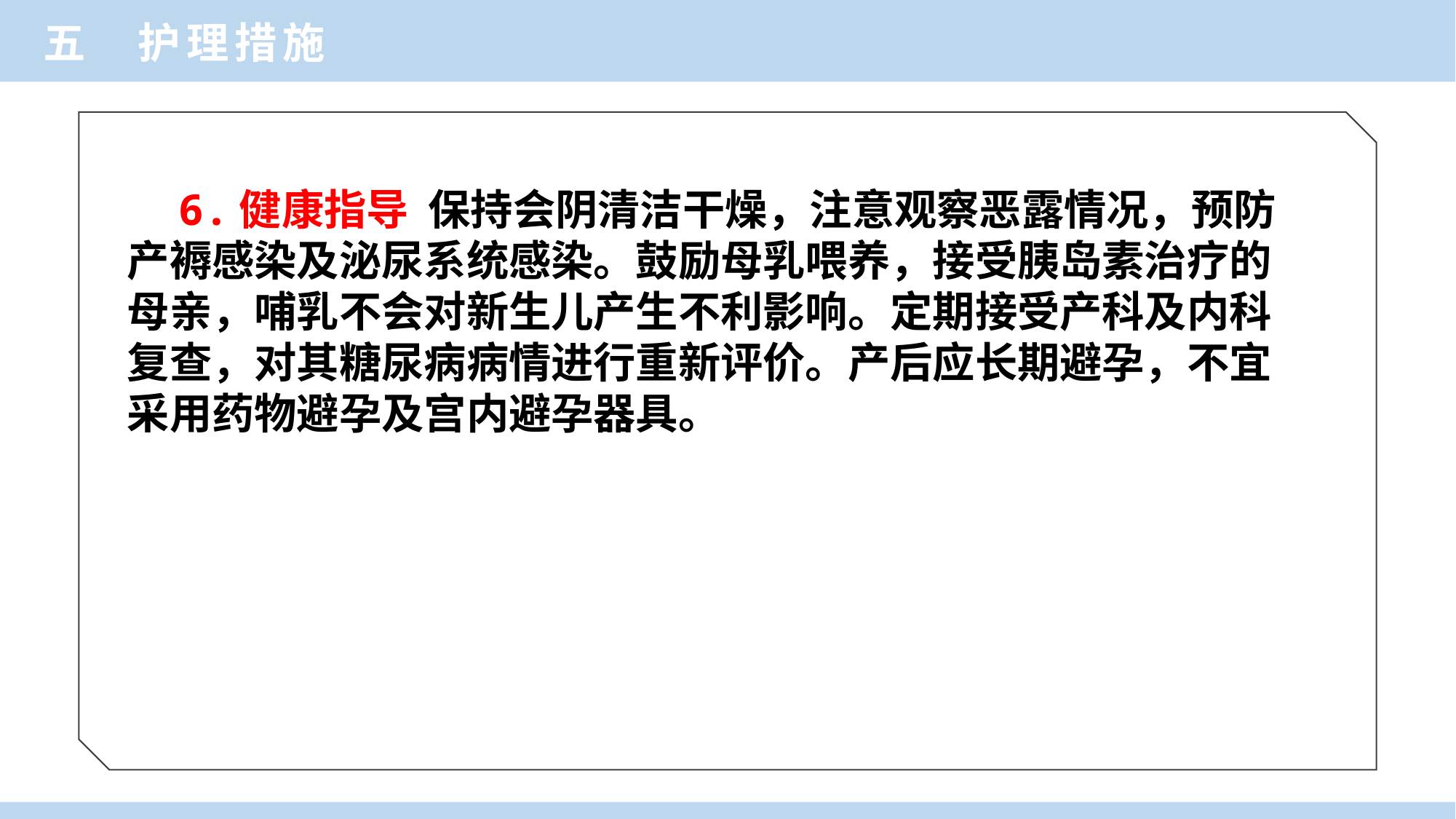

五   护理措施

  6.健康指导  保持会阴清洁干燥，注意观察恶露情况，预防产褥感染及泌尿系统感染。鼓励母乳喂养，接受胰岛素治疗的母亲，哺乳不会对新生儿产生不利影响。定期接受产科及内科复查，对其糖尿病病情进行重新评价。产后应长期避孕，不宜采用药物避孕及宫内避孕器具。